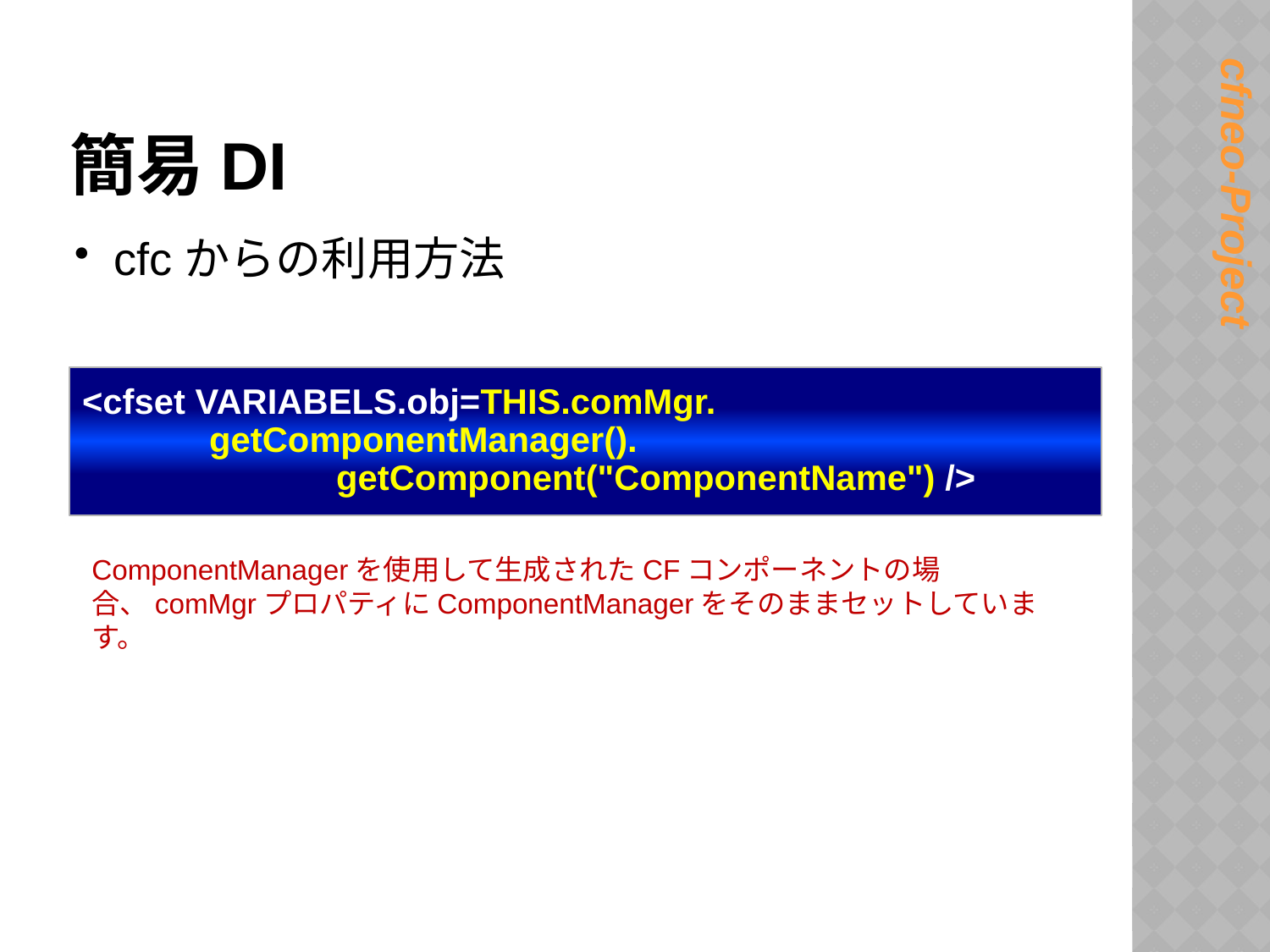

# 簡易DI
cfcからの利用方法
<cfset VARIABELS.obj=THIS.comMgr.
	getComponentManager().
		getComponent("ComponentName") />
ComponentManagerを使用して生成されたCFコンポーネントの場合、comMgrプロパティにComponentManagerをそのままセットしています。